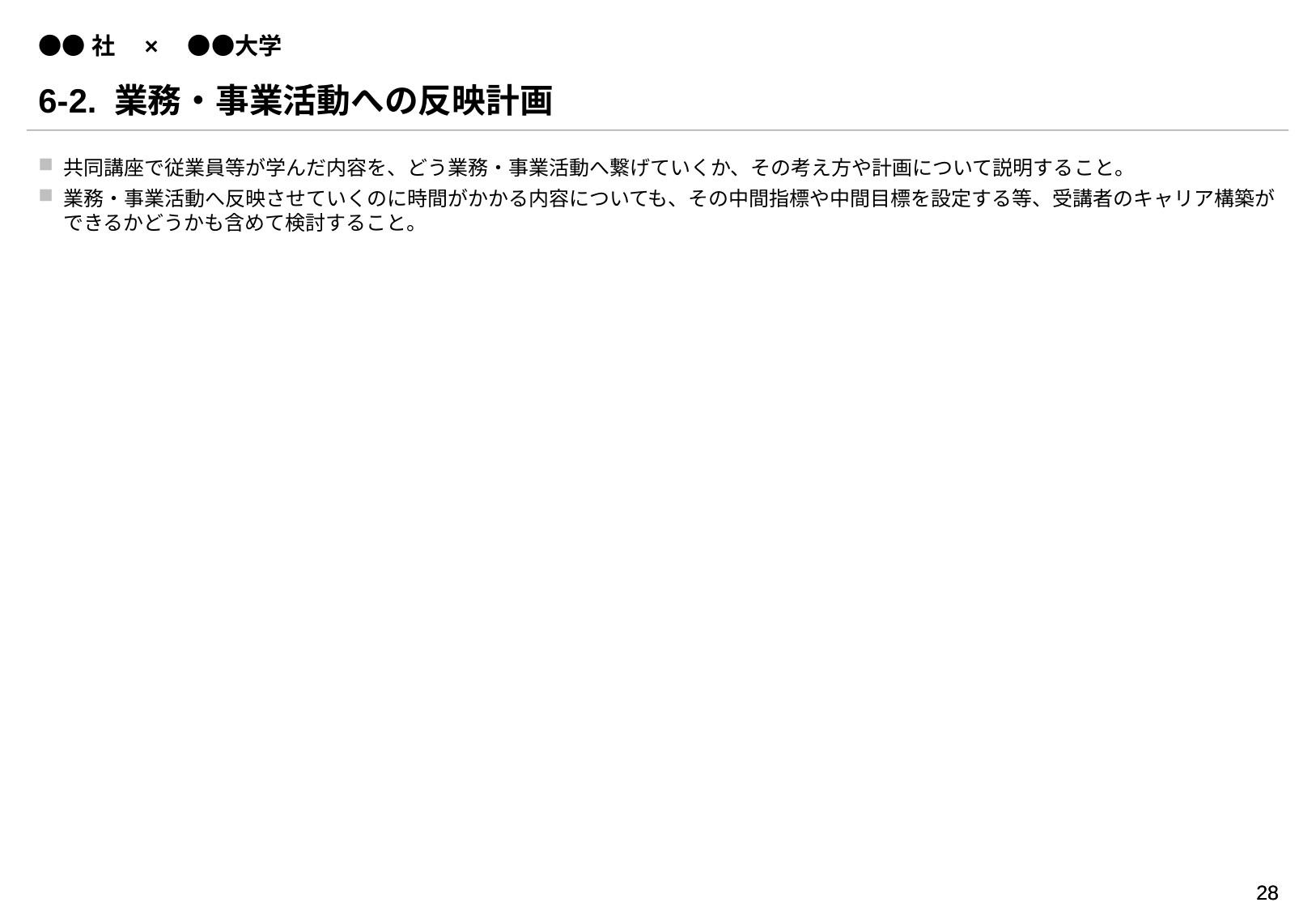

# ●●社　×　●●大学
6-2. 業務・事業活動への反映計画
共同講座で従業員等が学んだ内容を、どう業務・事業活動へ繋げていくか、その考え方や計画について説明すること。
業務・事業活動へ反映させていくのに時間がかかる内容についても、その中間指標や中間目標を設定する等、受講者のキャリア構築ができるかどうかも含めて検討すること。